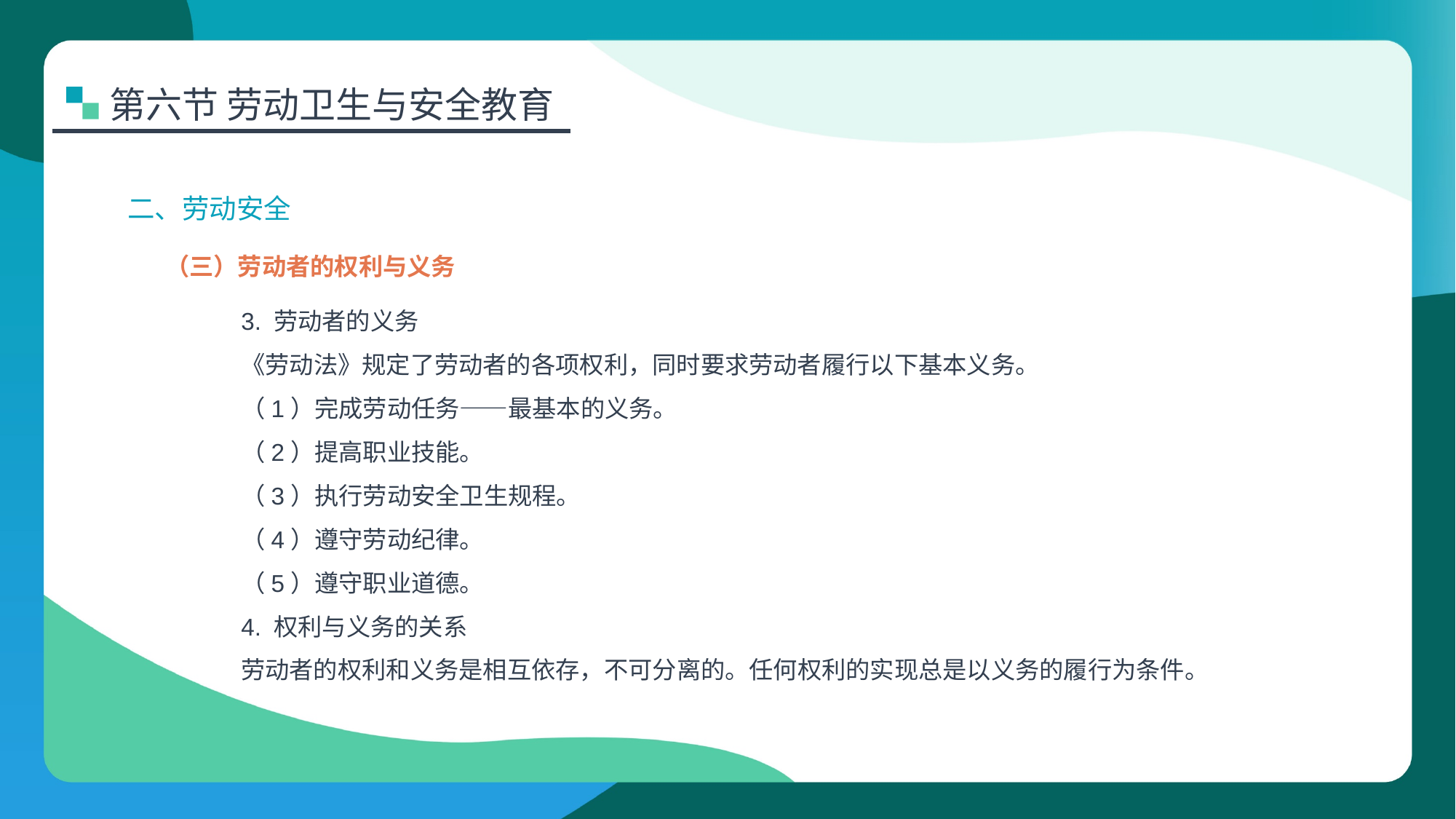

第六节 劳动卫生与安全教育

二、劳动安全
（三）劳动者的权利与义务
3. 劳动者的义务
《劳动法》规定了劳动者的各项权利，同时要求劳动者履行以下基本义务。
（1）完成劳动任务——最基本的义务。
（2）提高职业技能。
（3）执行劳动安全卫生规程。
（4）遵守劳动纪律。
（5）遵守职业道德。
4. 权利与义务的关系
劳动者的权利和义务是相互依存，不可分离的。任何权利的实现总是以义务的履行为条件。